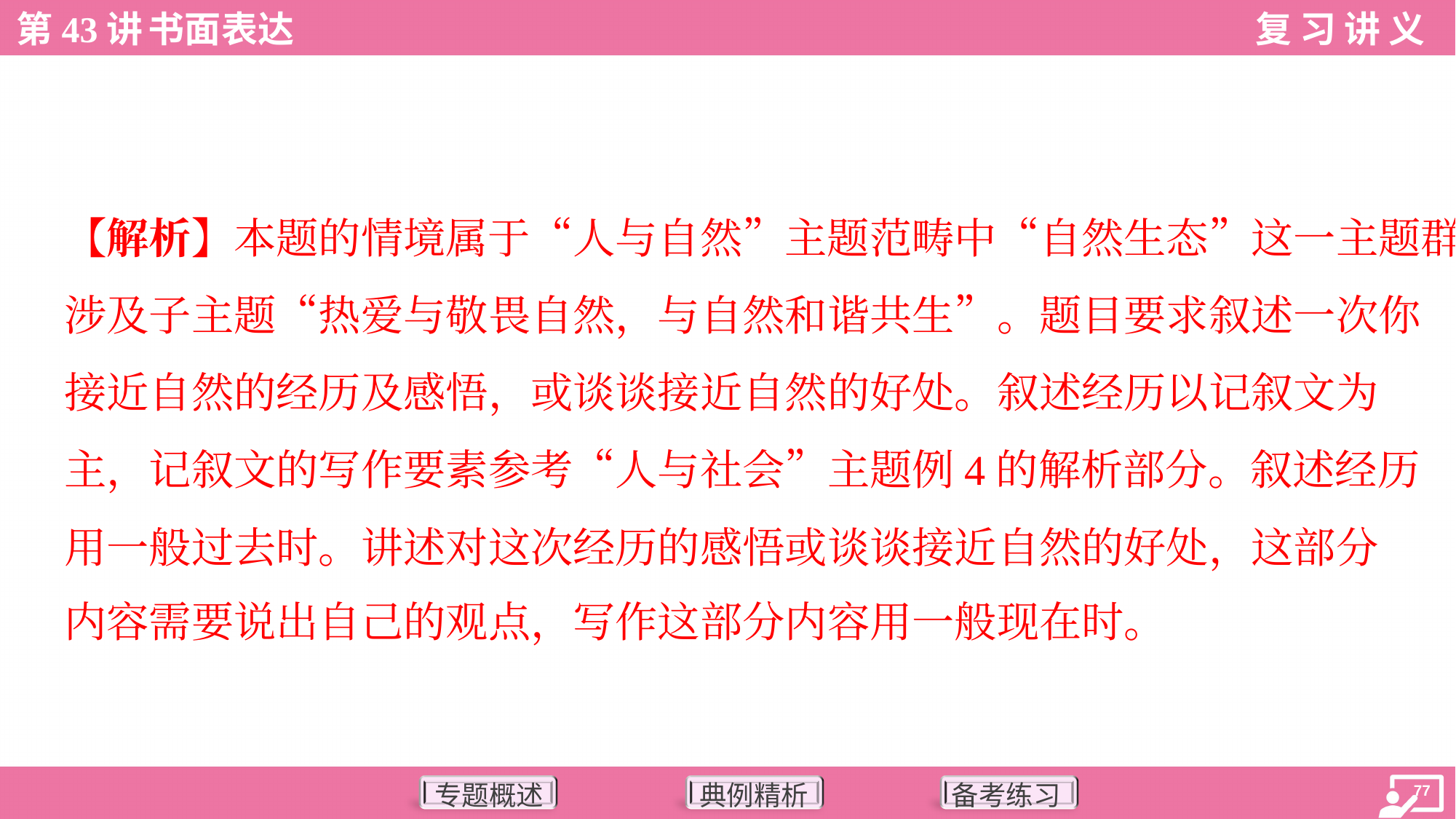

【解析】本题的情境属于“人与自然”主题范畴中“自然生态”这一主题群，
涉及子主题“热爱与敬畏自然，与自然和谐共生”。题目要求叙述一次你
接近自然的经历及感悟，或谈谈接近自然的好处。叙述经历以记叙文为
主，记叙文的写作要素参考“人与社会”主题例4的解析部分。叙述经历
用一般过去时。讲述对这次经历的感悟或谈谈接近自然的好处，这部分
内容需要说出自己的观点，写作这部分内容用一般现在时。